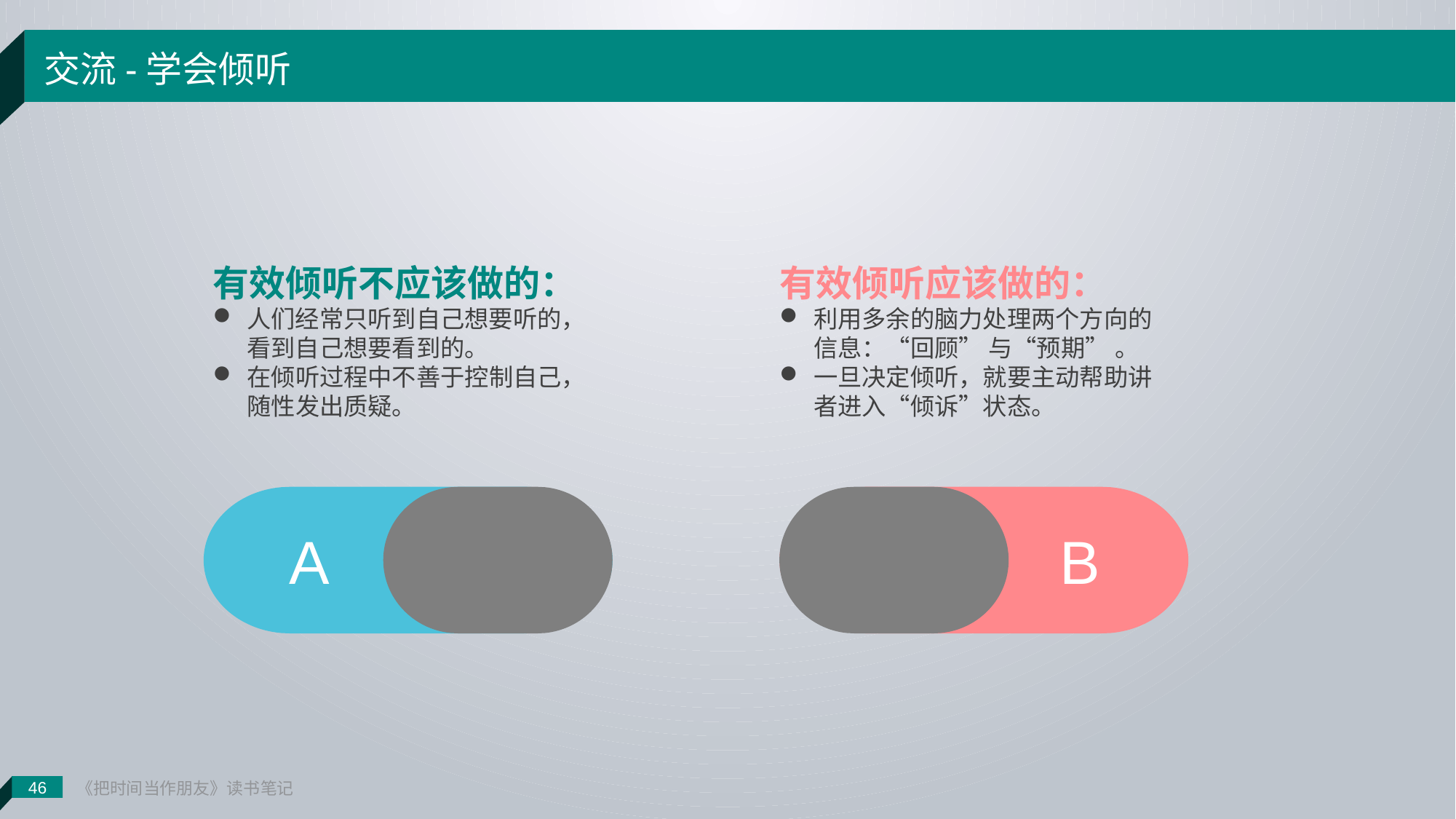

46
《把时间当作朋友》读书笔记

交流-学会倾听
有效倾听不应该做的：
人们经常只听到自己想要听的，看到自己想要看到的。
在倾听过程中不善于控制自己，随性发出质疑。
有效倾听应该做的：
利用多余的脑力处理两个方向的信息：“回顾” 与“预期” 。
一旦决定倾听，就要主动帮助讲者进入“倾诉”状态。

A

B